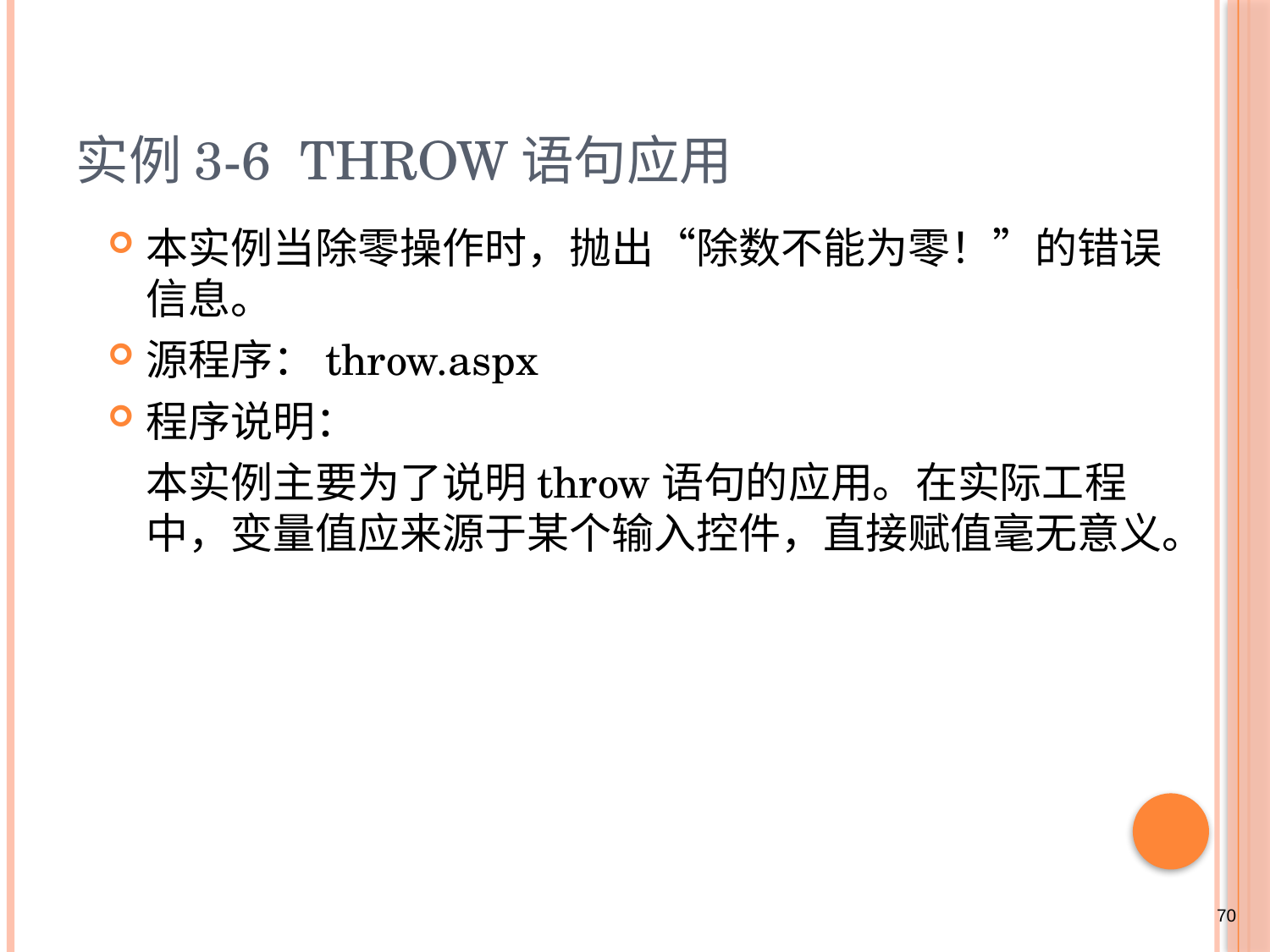

# 实例3-6  throw语句应用
本实例当除零操作时，抛出“除数不能为零！”的错误信息。
源程序：throw.aspx
程序说明：
	本实例主要为了说明throw语句的应用。在实际工程中，变量值应来源于某个输入控件，直接赋值毫无意义。
70